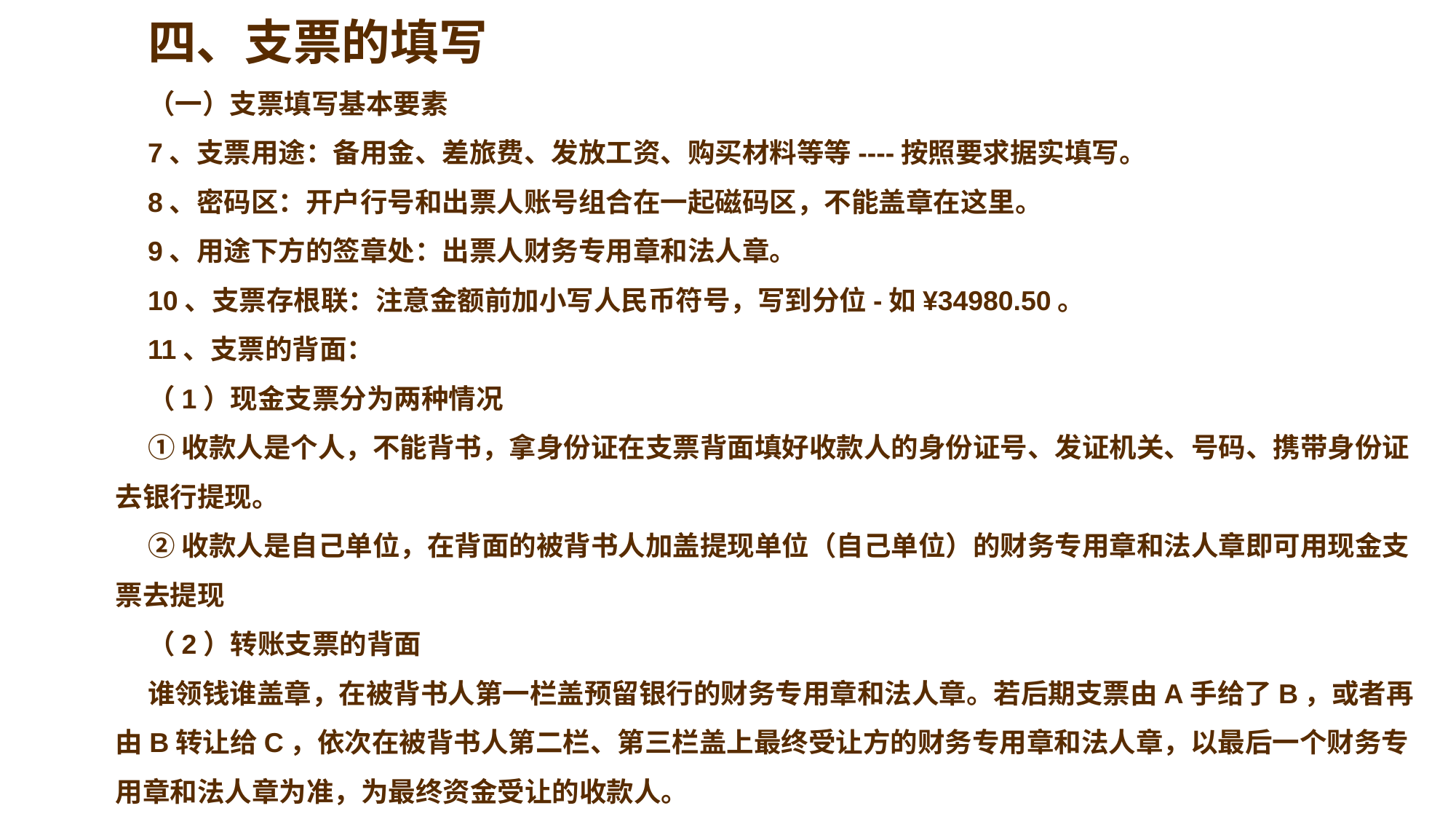

四、支票的填写
（一）支票填写基本要素
7、支票用途：备用金、差旅费、发放工资、购买材料等等----按照要求据实填写。
8、密码区：开户行号和出票人账号组合在一起磁码区，不能盖章在这里。
9、用途下方的签章处：出票人财务专用章和法人章。
10、支票存根联：注意金额前加小写人民币符号，写到分位-如¥34980.50。
11、支票的背面：
（1）现金支票分为两种情况
①收款人是个人，不能背书，拿身份证在支票背面填好收款人的身份证号、发证机关、号码、携带身份证去银行提现。
②收款人是自己单位，在背面的被背书人加盖提现单位（自己单位）的财务专用章和法人章即可用现金支票去提现
（2）转账支票的背面
谁领钱谁盖章，在被背书人第一栏盖预留银行的财务专用章和法人章。若后期支票由A手给了B，或者再由B转让给C，依次在被背书人第二栏、第三栏盖上最终受让方的财务专用章和法人章，以最后一个财务专用章和法人章为准，为最终资金受让的收款人。